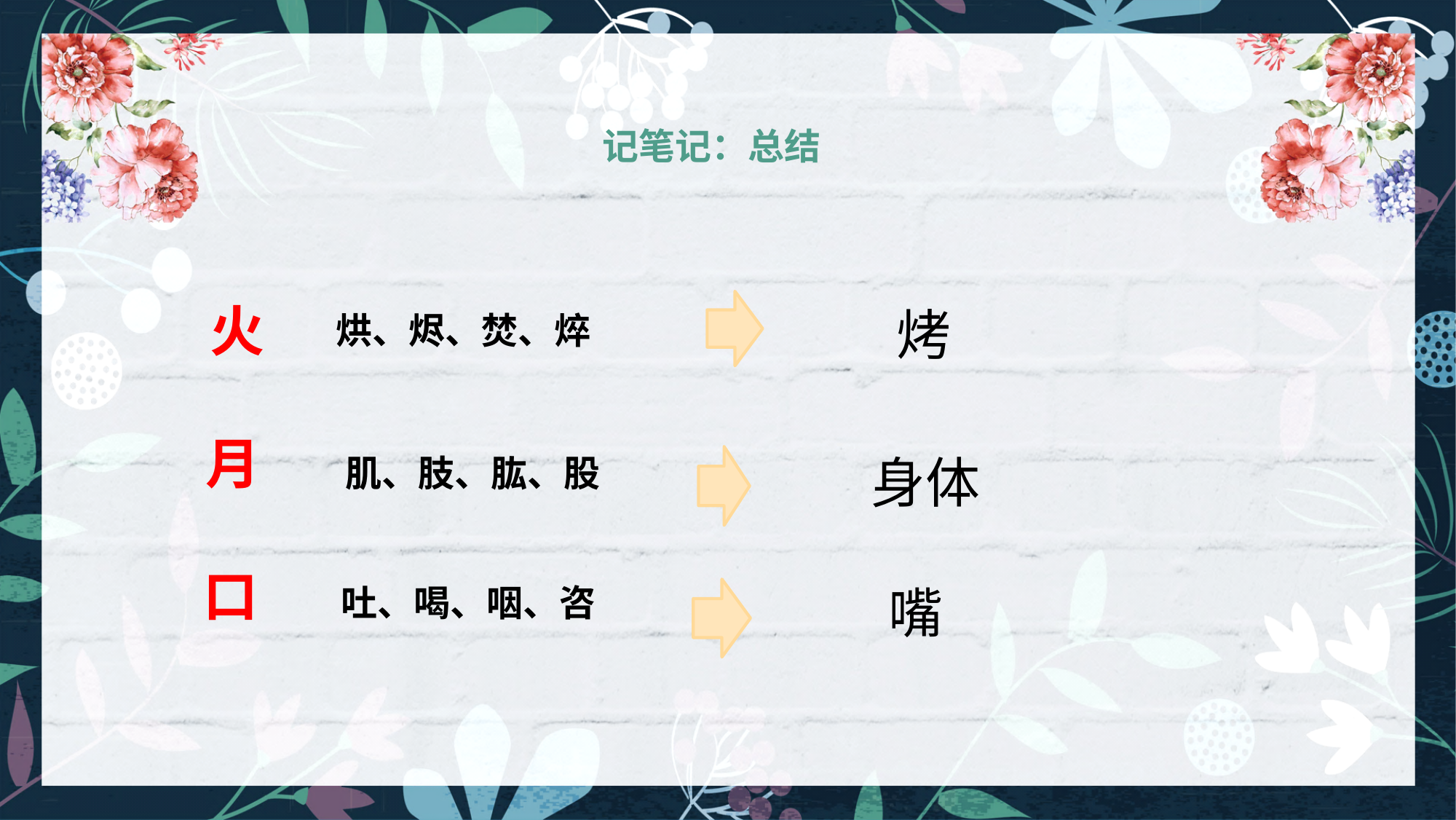

记笔记：总结
火

烤
烘、烬、焚、焠
月
身体
肌、肢、肱、股

口
嘴
吐、喝、咽、咨